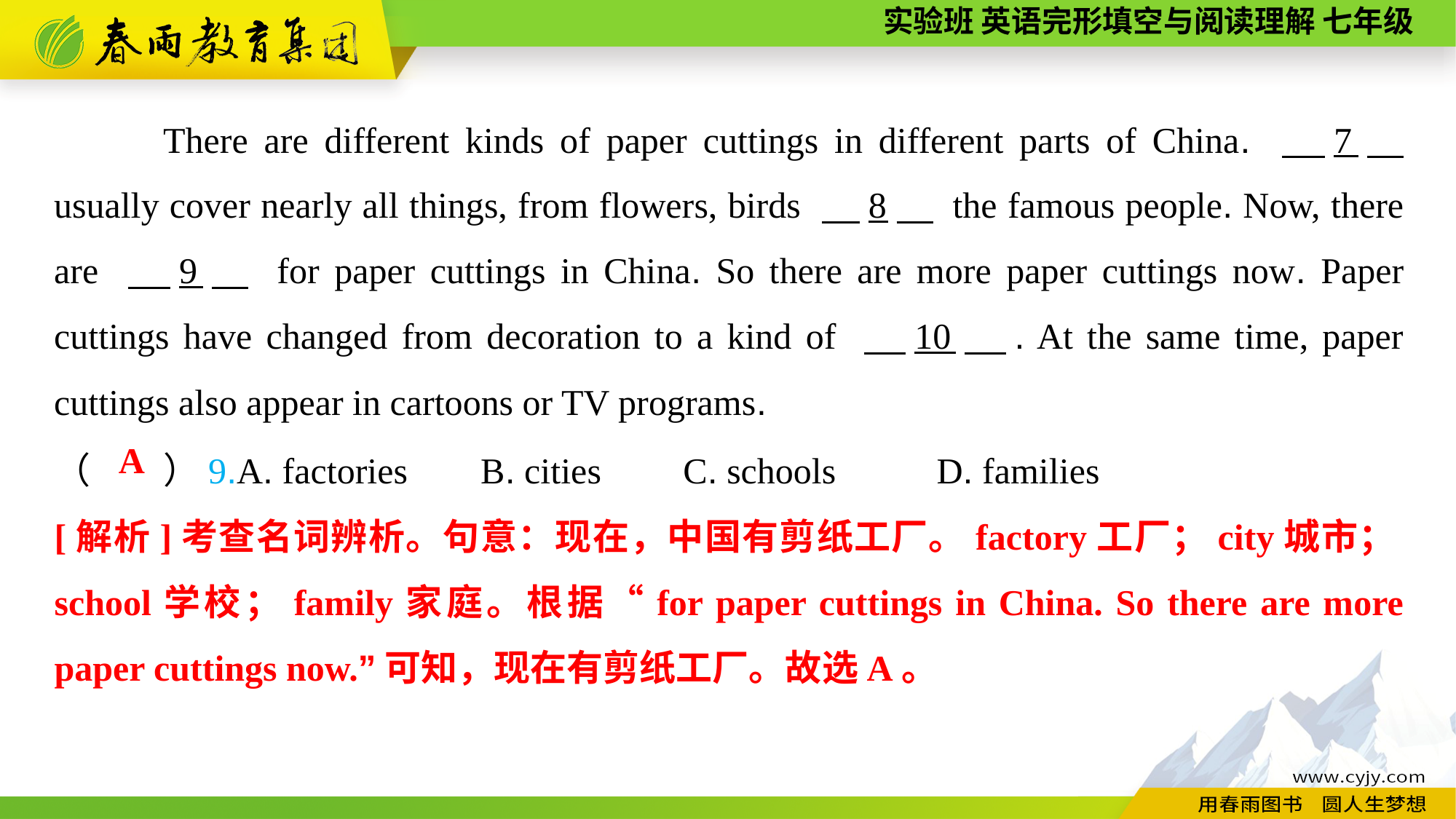

There are different kinds of paper cuttings in different parts of China. 　7　 usually cover nearly all things, from flowers, birds 　8　 the famous people. Now, there are 　9　 for paper cuttings in China. So there are more paper cuttings now. Paper cuttings have changed from decoration to a kind of 　10　. At the same time, paper cuttings also appear in cartoons or TV programs.
（　　）9.A. factories        B. cities         C. schools	 D. families
A
[解析]考查名词辨析。句意：现在，中国有剪纸工厂。factory工厂；city城市；school学校；family家庭。根据“for paper cuttings in China. So there are more paper cuttings now.”可知，现在有剪纸工厂。故选A。